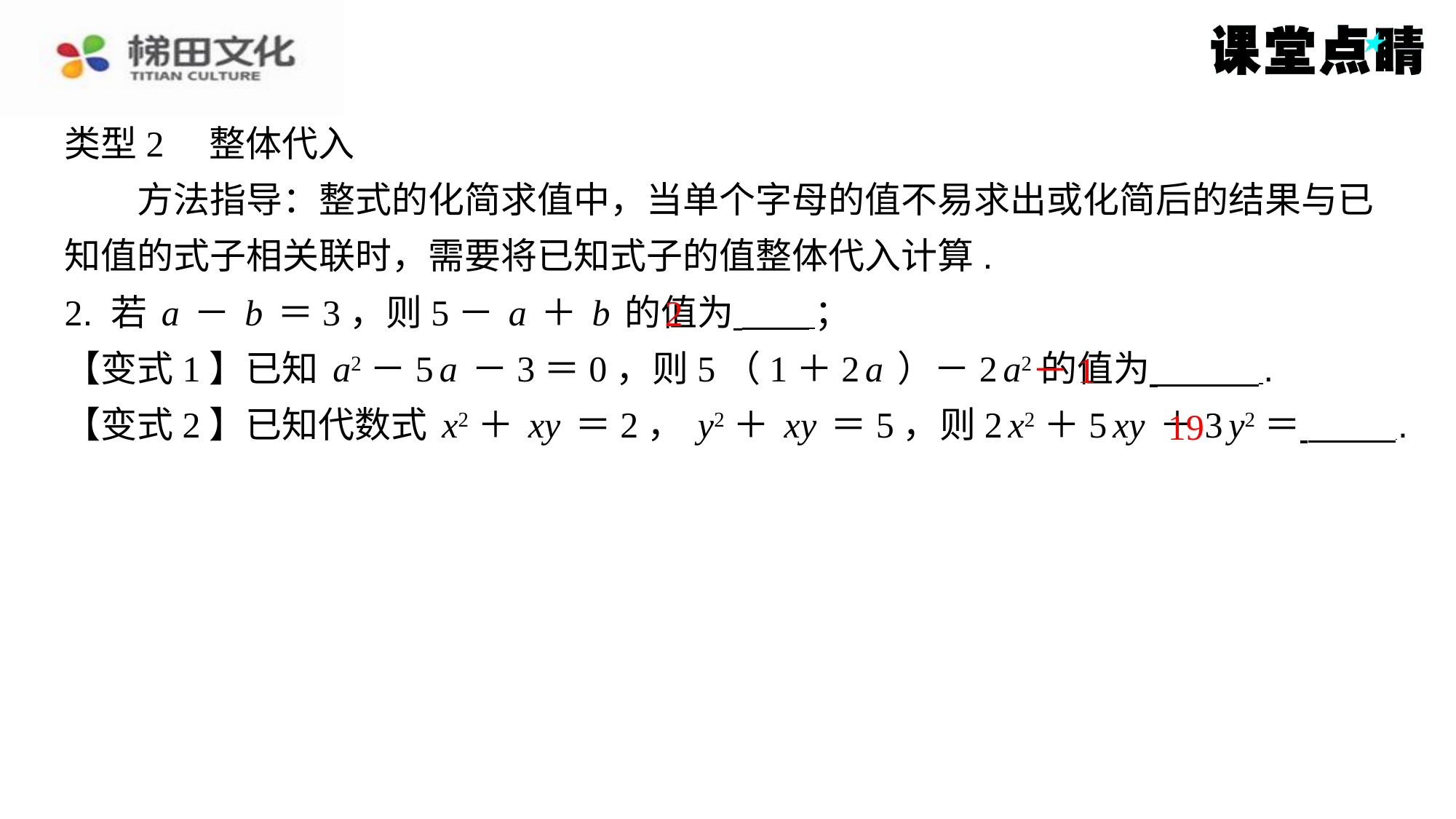

类型2　整体代入
方法指导：整式的化简求值中，当单个字母的值不易求出或化简后的结果与已
知值的式子相关联时，需要将已知式子的值整体代入计算.
2. 若a－b＝3，则5－a＋b的值为            ⁠；
【变式1】已知a2－5a－3＝0，则5（1＋2a）－2a2的值为                 ⁠.
【变式2】已知代数式x2＋xy＝2，y2＋xy＝5，则2x2＋5xy＋3y2＝               ⁠.
2
－1
19